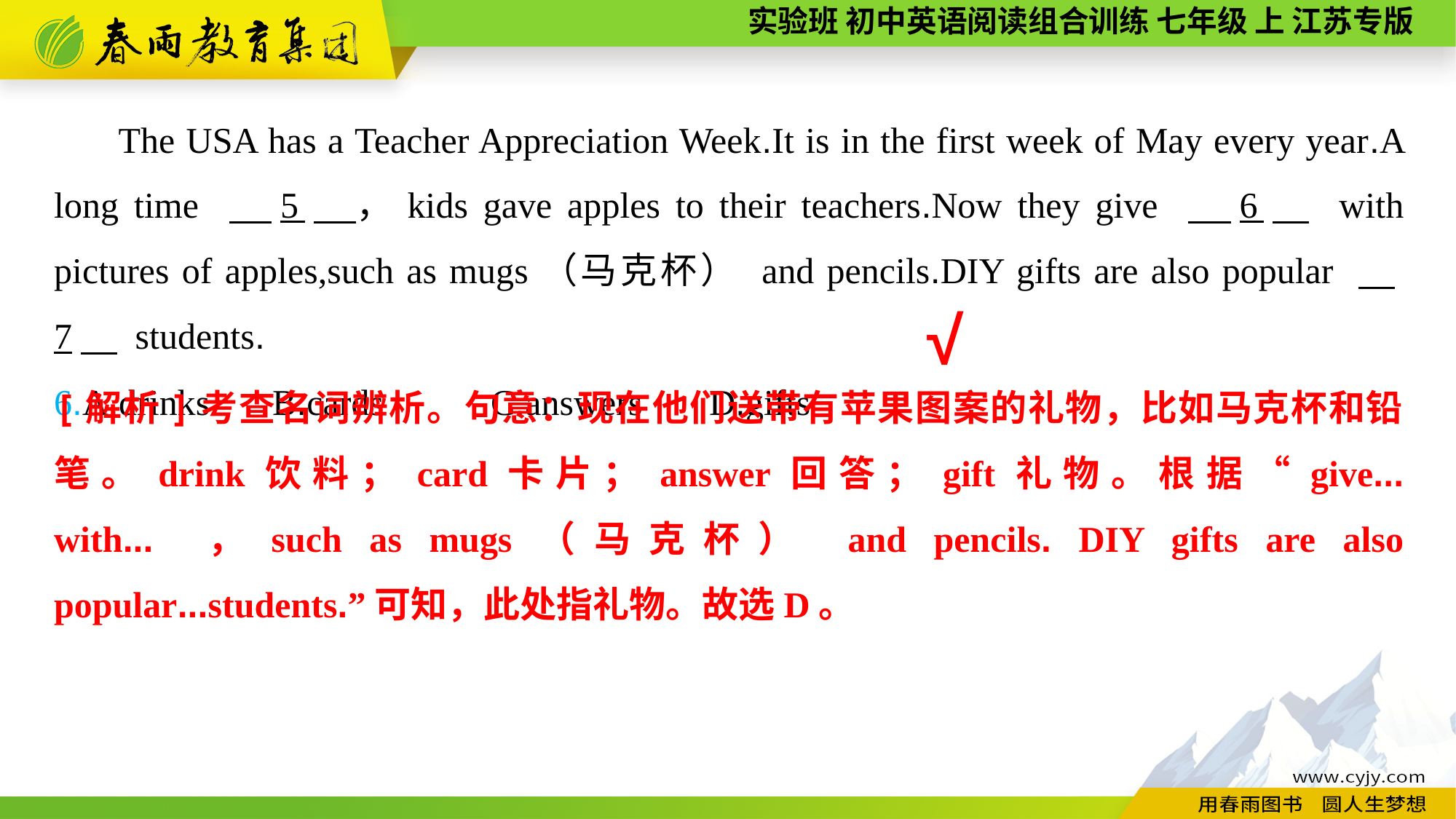

The USA has a Teacher Appreciation Week.It is in the first week of May every year.A long time 　5　，kids gave apples to their teachers.Now they give 　6　 with pictures of apples,such as mugs（马克杯） and pencils.DIY gifts are also popular 　7　 students.
6.A.drinks	B.cards	C.answers	D.gifts
√
[解析]考查名词辨析。句意：现在他们送带有苹果图案的礼物，比如马克杯和铅笔。drink饮料；card卡片；answer回答；gift礼物。根据“give... with... ，such as mugs（马克杯） and pencils. DIY gifts are also popular...students.”可知，此处指礼物。故选D。